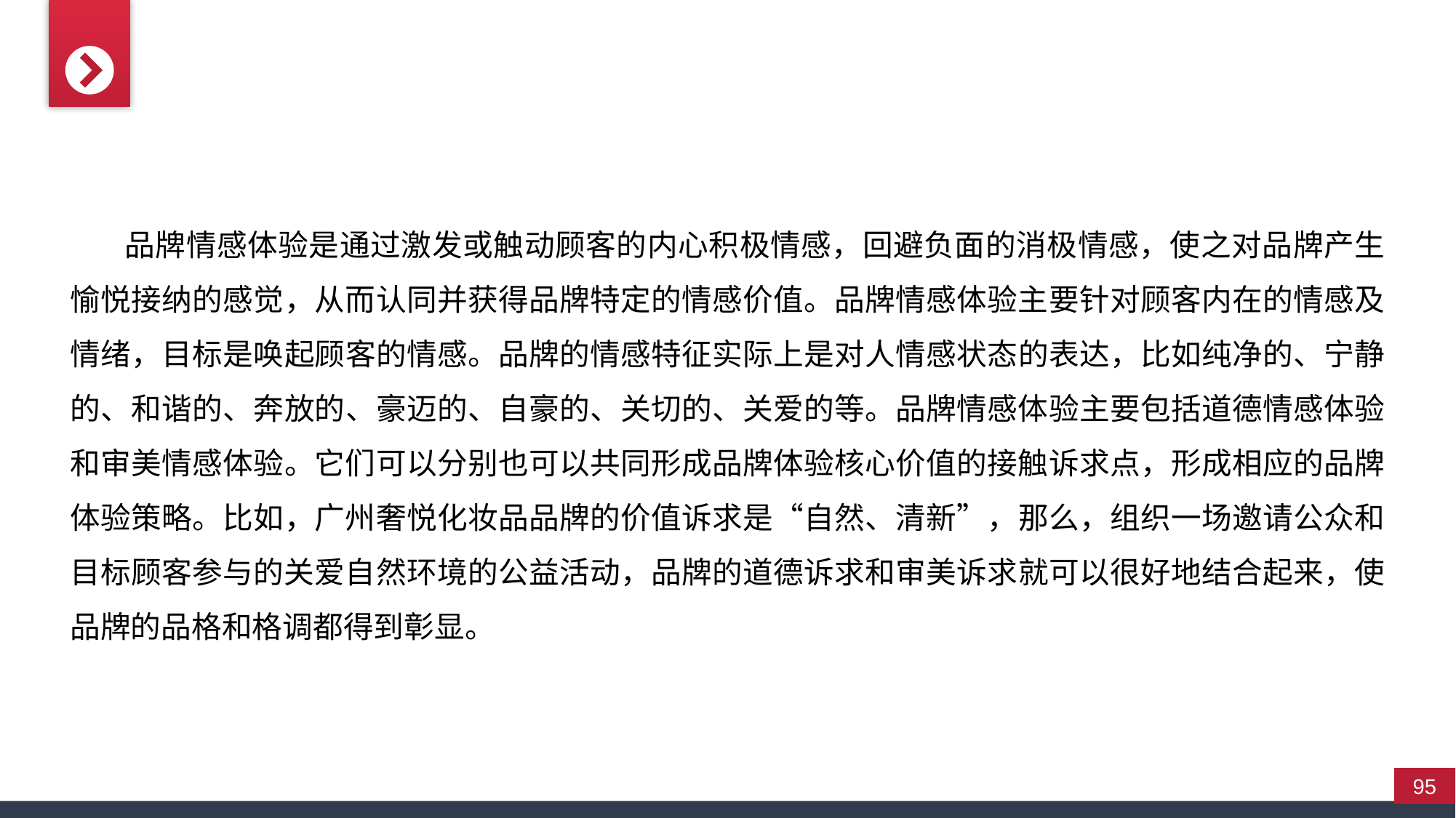

品牌情感体验是通过激发或触动顾客的内心积极情感，回避负面的消极情感，使之对品牌产生愉悦接纳的感觉，从而认同并获得品牌特定的情感价值。品牌情感体验主要针对顾客内在的情感及情绪，目标是唤起顾客的情感。品牌的情感特征实际上是对人情感状态的表达，比如纯净的、宁静的、和谐的、奔放的、豪迈的、自豪的、关切的、关爱的等。品牌情感体验主要包括道德情感体验和审美情感体验。它们可以分别也可以共同形成品牌体验核心价值的接触诉求点，形成相应的品牌体验策略。比如，广州奢悦化妆品品牌的价值诉求是“自然、清新”，那么，组织一场邀请公众和目标顾客参与的关爱自然环境的公益活动，品牌的道德诉求和审美诉求就可以很好地结合起来，使品牌的品格和格调都得到彰显。